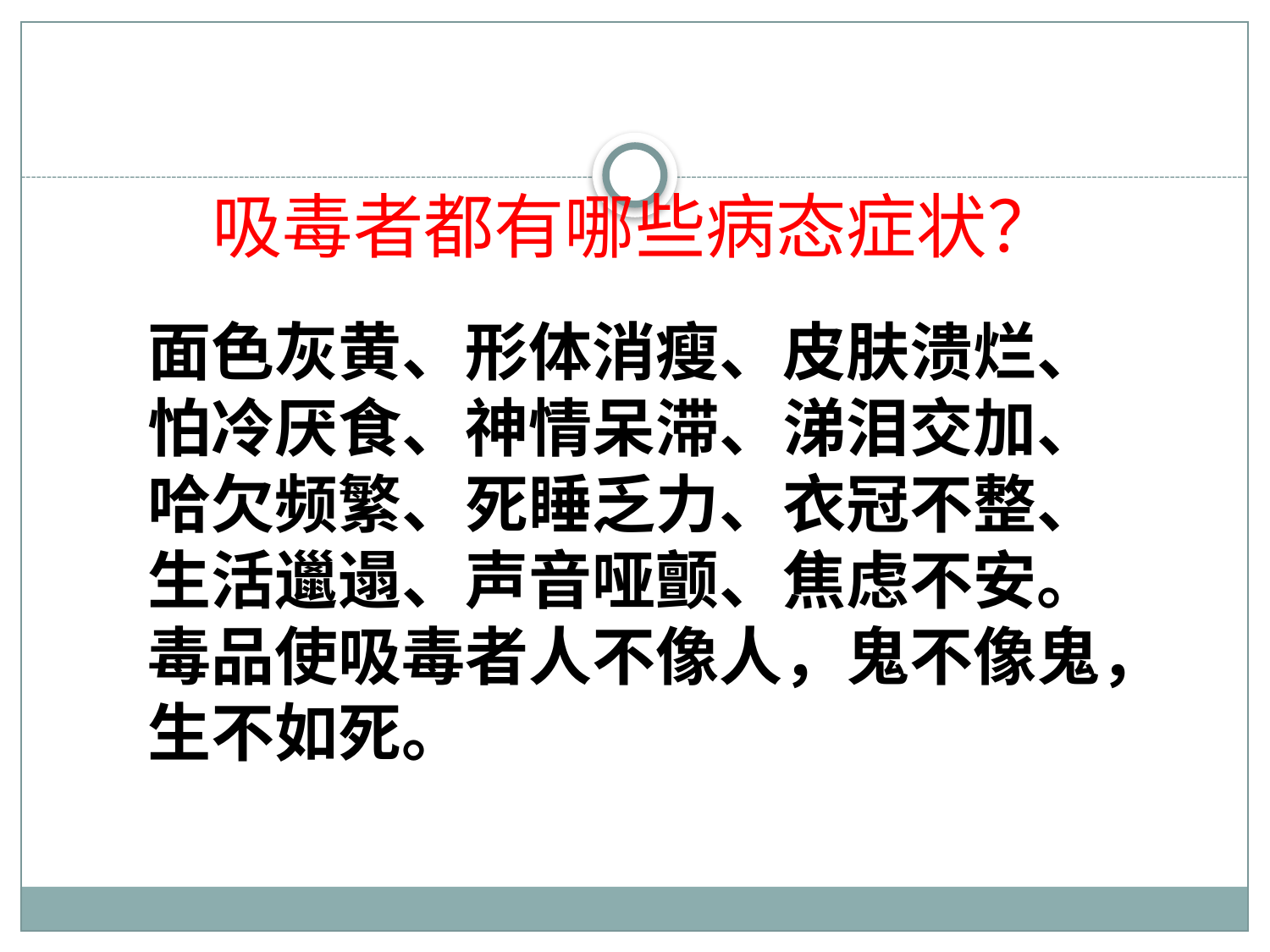

吸毒者都有哪些病态症状？
面色灰黄、形体消瘦、皮肤溃烂、
怕冷厌食、神情呆滞、涕泪交加、
哈欠频繁、死睡乏力、衣冠不整、
生活邋遢、声音哑颤、焦虑不安。
毒品使吸毒者人不像人，鬼不像鬼，生不如死。